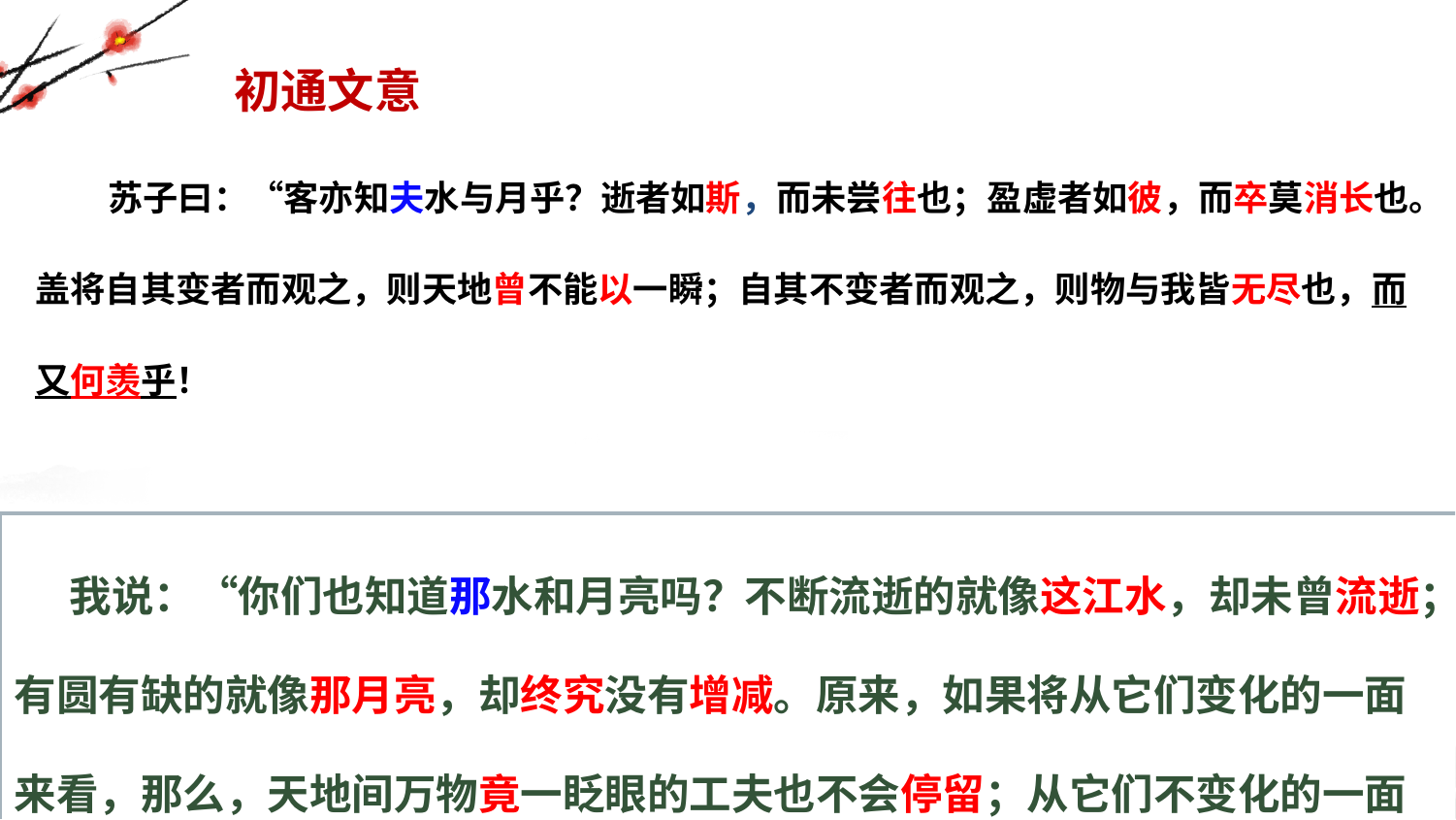

初通文意
苏子曰：“客亦知夫水与月乎？逝者如斯，而未尝往也；盈虚者如彼，而卒莫消长也。盖将自其变者而观之，则天地曾不能以一瞬；自其不变者而观之，则物与我皆无尽也，而又何羡乎！
    我说：“你们也知道那水和月亮吗？不断流逝的就像这江水，却未曾流逝；有圆有缺的就像那月亮，却终究没有增减。原来，如果将从它们变化的一面来看，那么，天地间万物竟一眨眼的工夫也不会停留；从它们不变化的一面来看，万物同我们一样都是永恒的，又羡慕什么呢！